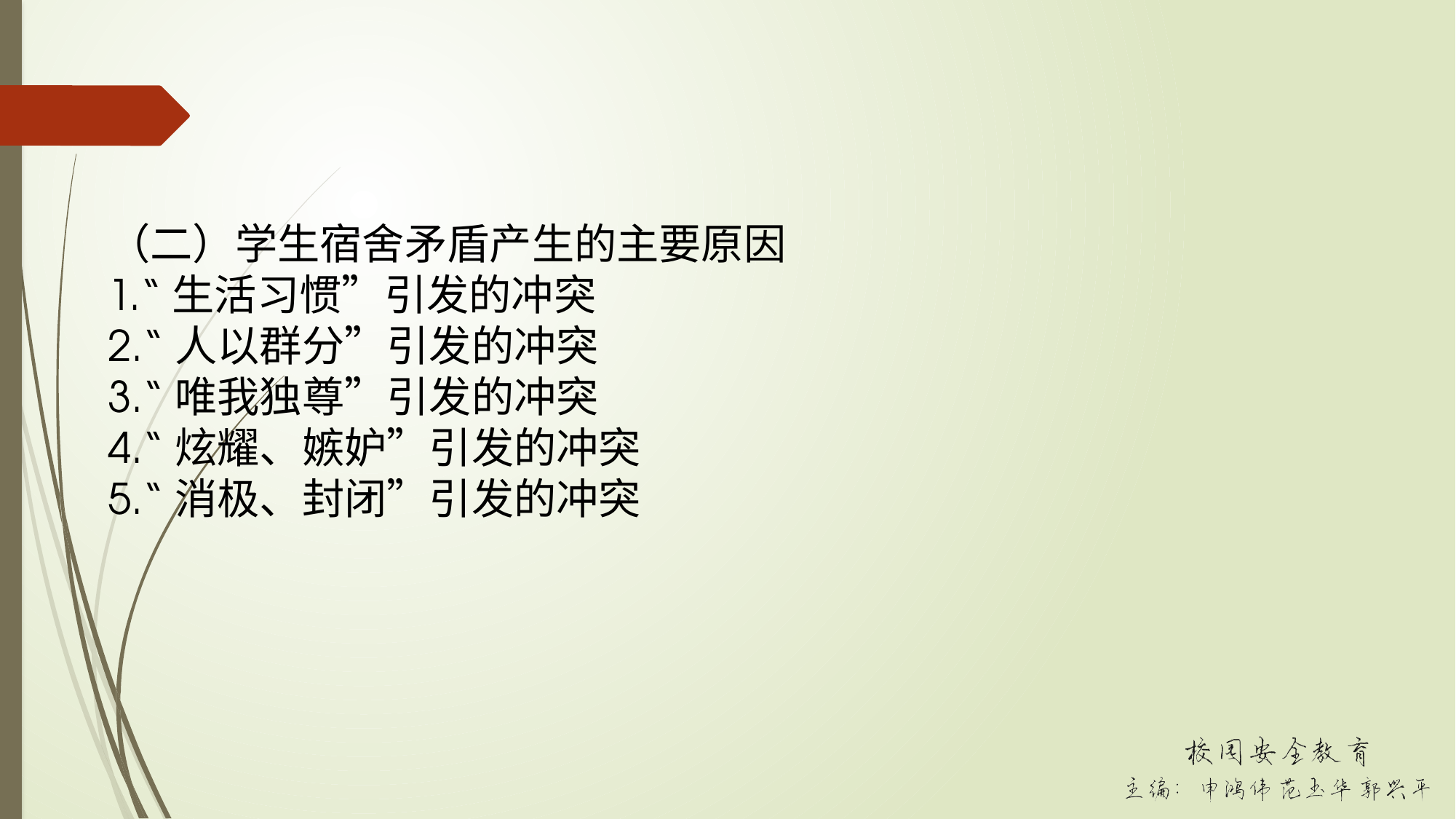

（二）学生宿舍矛盾产生的主要原因
1.“生活习惯”引发的冲突
2.“人以群分”引发的冲突
3.“唯我独尊”引发的冲突
4.“炫耀、嫉妒”引发的冲突
5.“消极、封闭”引发的冲突